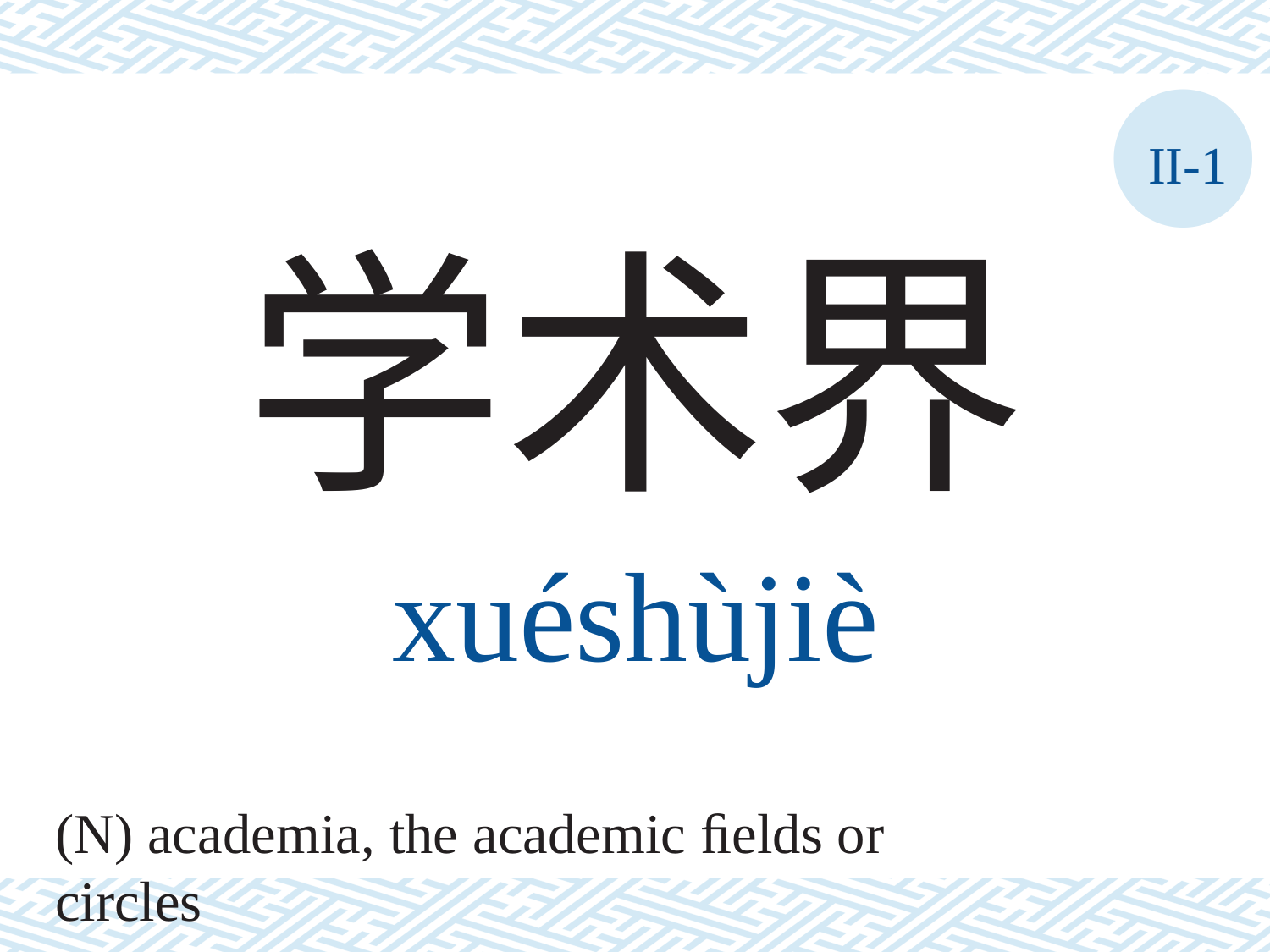

II-1
学术界
xuéshùjiè
(N) academia, the academic ﬁelds or circles